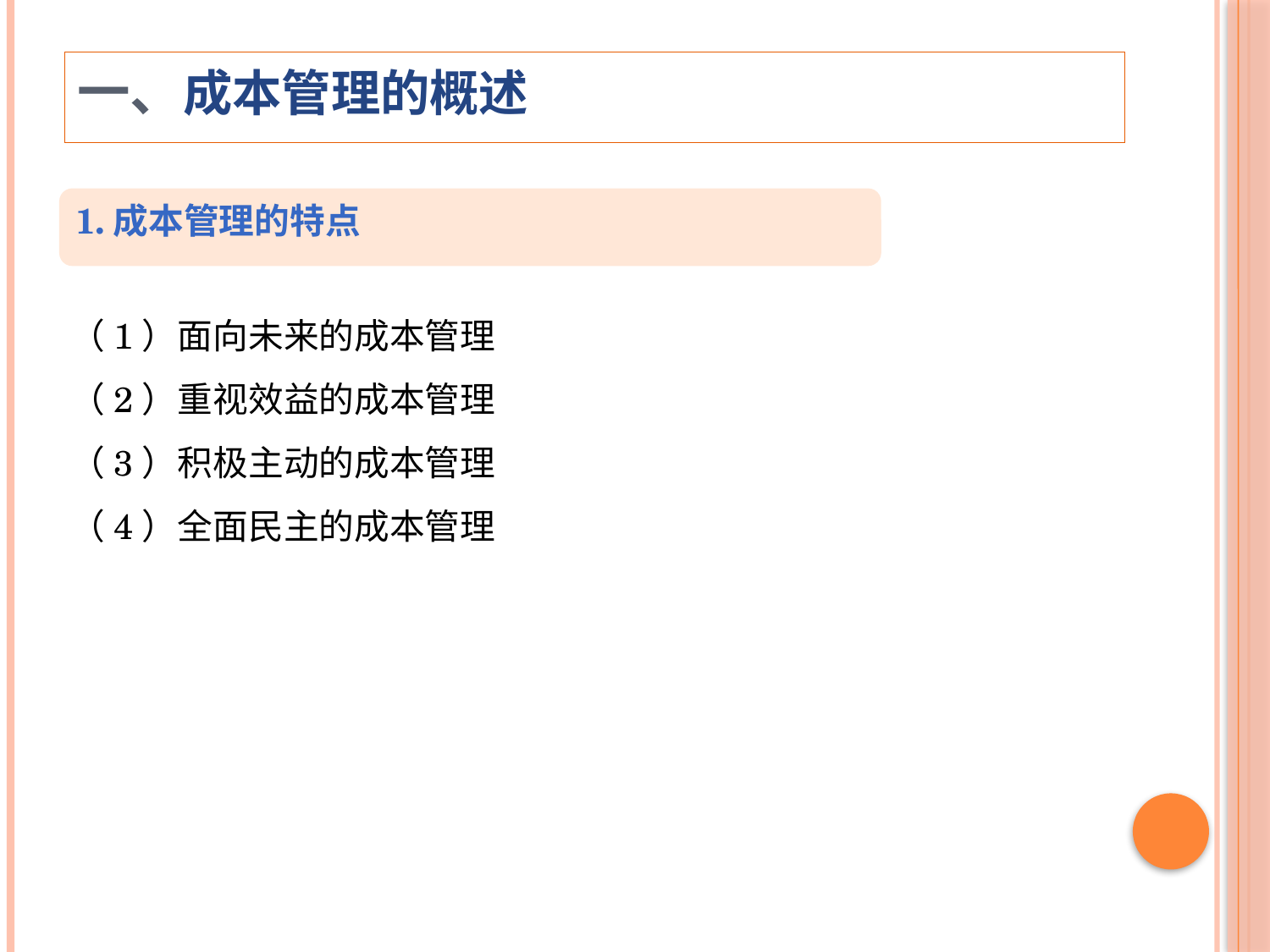

一、成本管理的概述
1.成本管理的特点
（1）面向未来的成本管理
（2）重视效益的成本管理
（3）积极主动的成本管理
（4）全面民主的成本管理